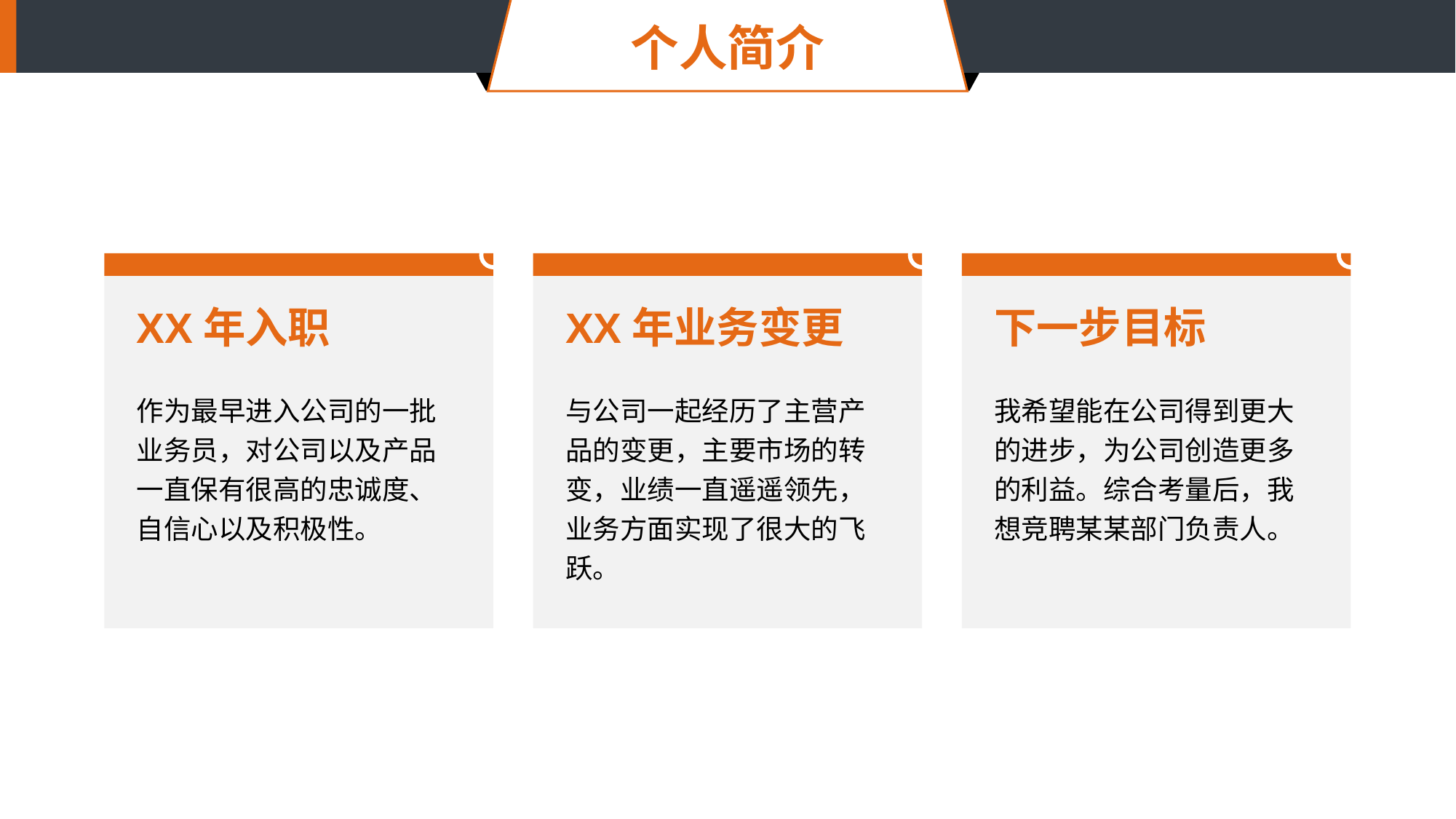

个人简介

XX年入职
作为最早进入公司的一批业务员，对公司以及产品一直保有很高的忠诚度、自信心以及积极性。

XX年业务变更
与公司一起经历了主营产品的变更，主要市场的转变，业绩一直遥遥领先，业务方面实现了很大的飞跃。

下一步目标
我希望能在公司得到更大的进步，为公司创造更多的利益。综合考量后，我想竞聘某某部门负责人。